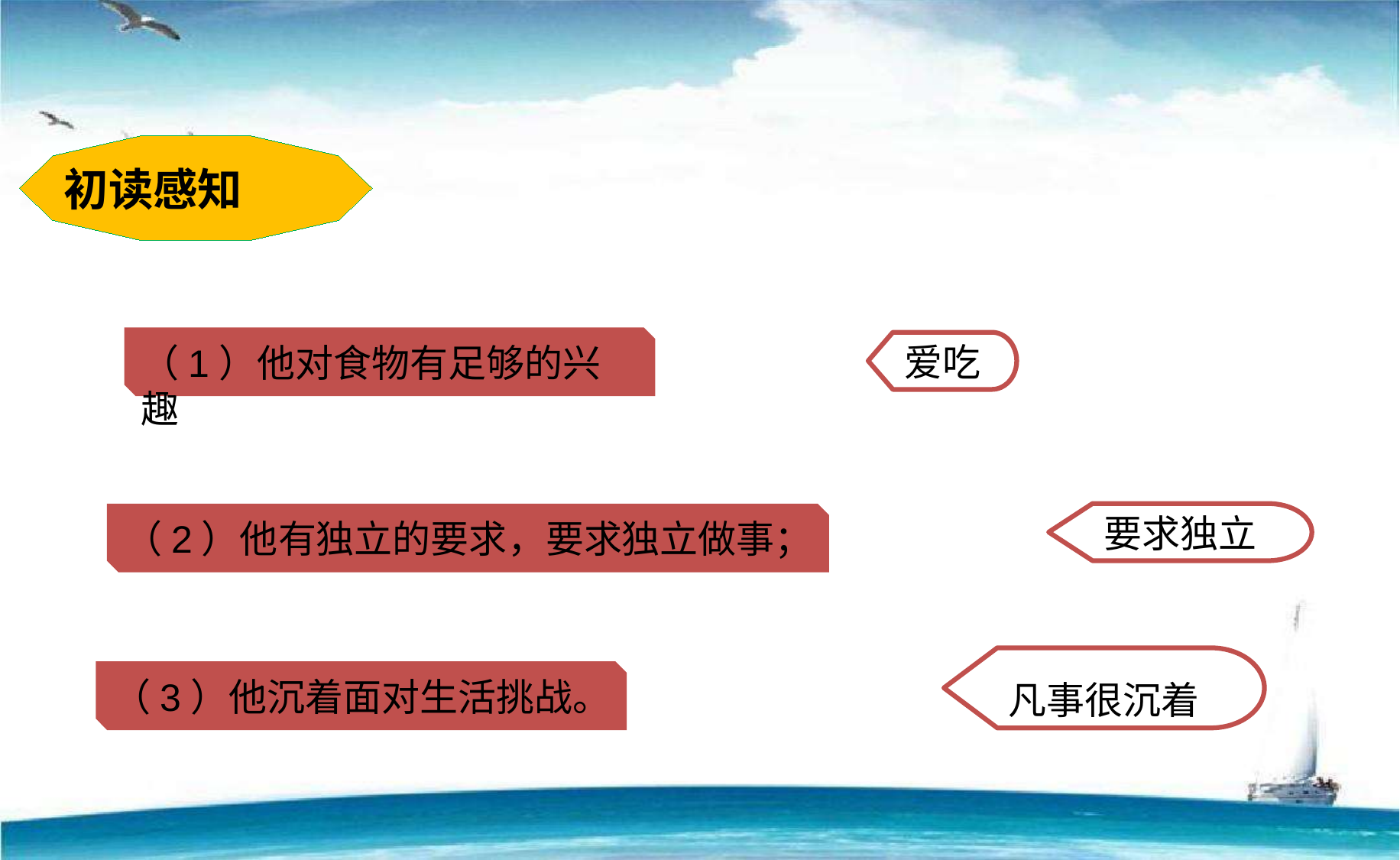

初读感知
（1）他对食物有足够的兴趣
爱吃
要求独立
（2）他有独立的要求，要求独立做事；
凡事很沉着
（3）他沉着面对生活挑战。